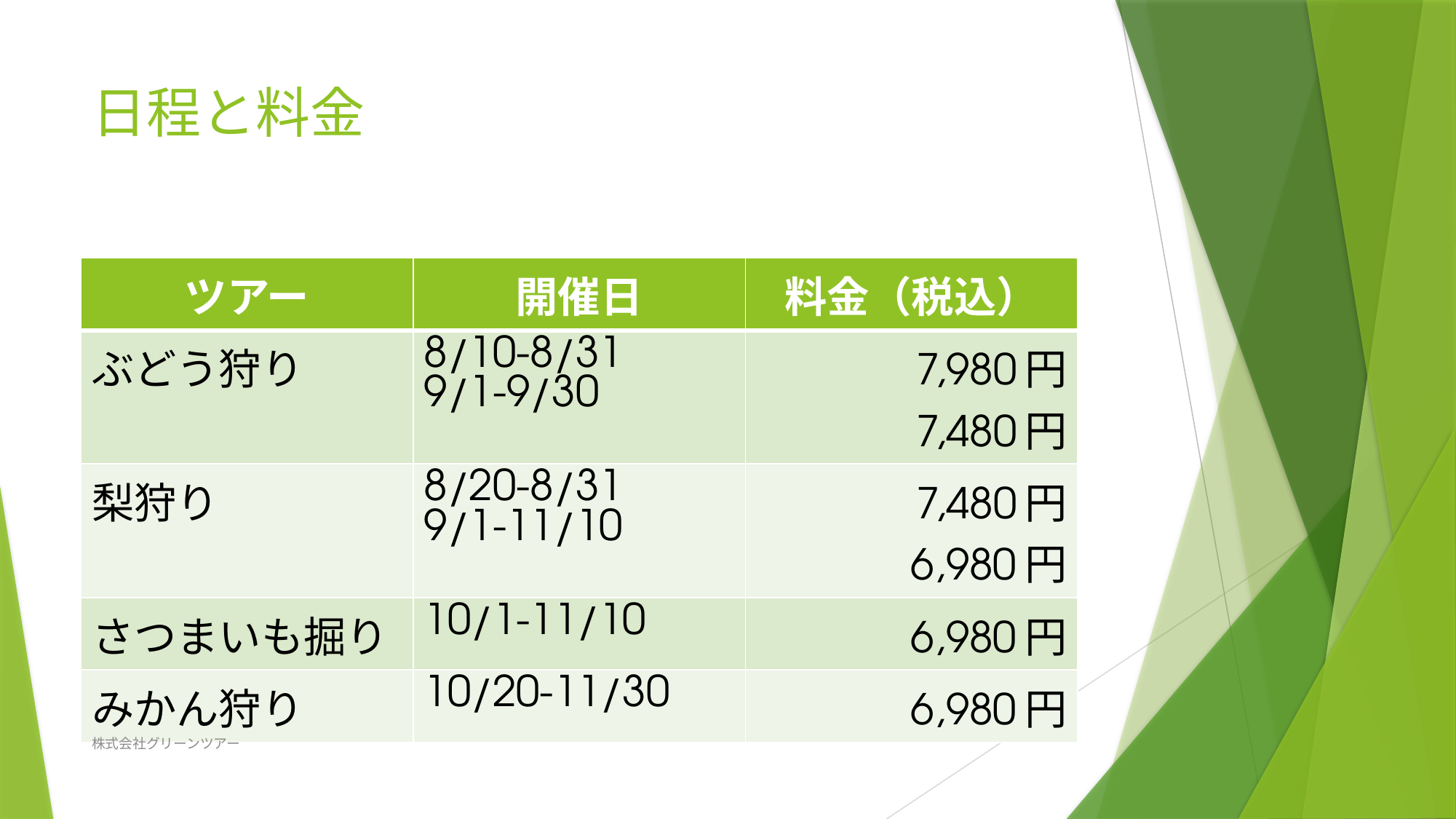

# 日程と料金
| ツアー | 開催日 | 料金（税込） |
| --- | --- | --- |
| ぶどう狩り | 8/10-8/31 9/1-9/30 | 7,980円 7,480円 |
| 梨狩り | 8/20-8/31 9/1-11/10 | 7,480円 6,980円 |
| さつまいも掘り | 10/1-11/10 | 6,980円 |
| みかん狩り | 10/20-11/30 | 6,980円 |
株式会社グリーンツアー